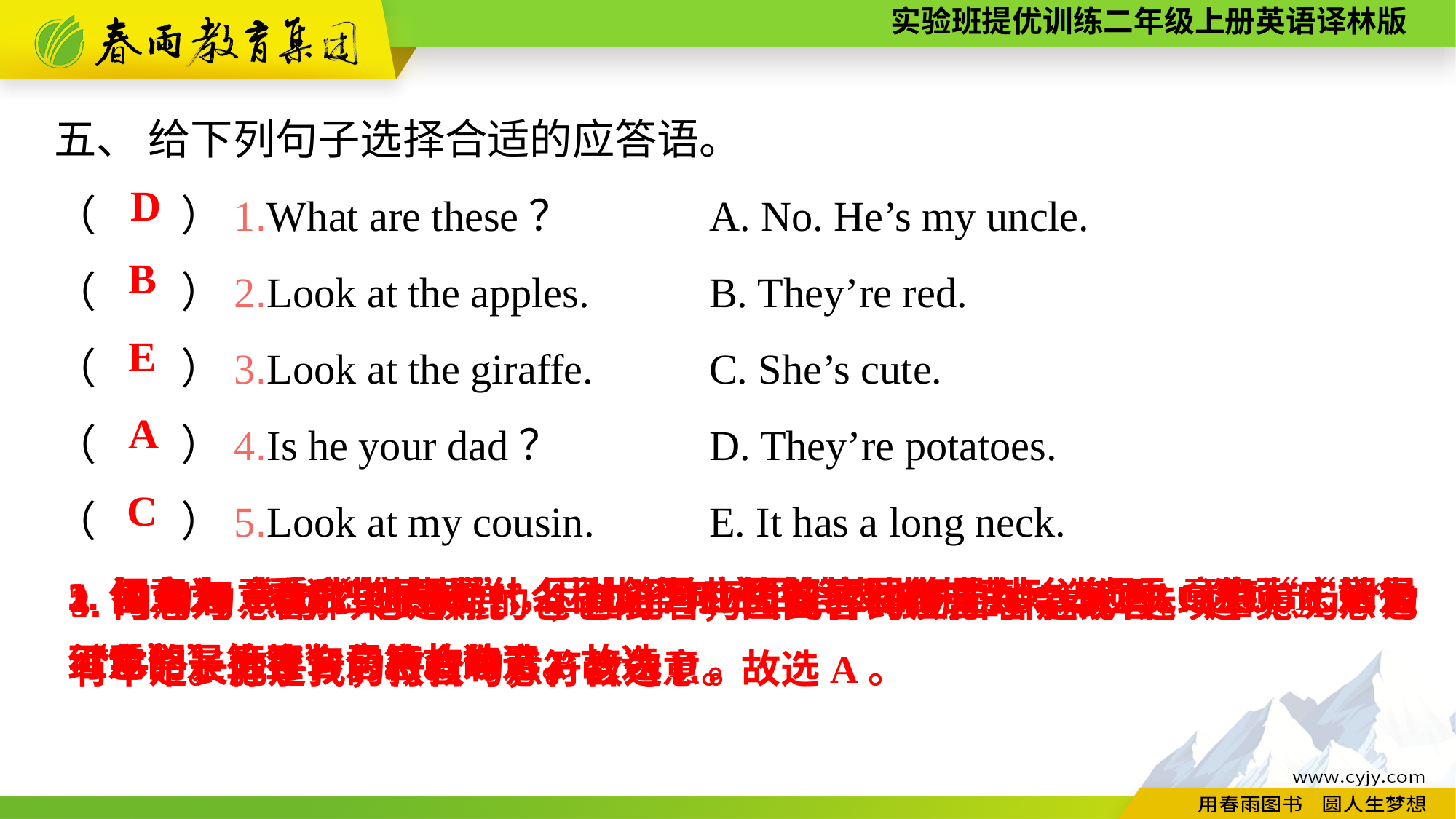

五、 给下列句子选择合适的应答语。
（　　）1.What are these？		A. No. He’s my uncle.
（　　）2.Look at the apples.		B. They’re red.
（　　）3.Look at the giraffe.		C. She’s cute.
（　　）4.Is he your dad？		D. They’re potatoes.
（　　）5.Look at my cousin.		E. It has a long neck.
D
B
E
A
C
5.句意为“看我的表妹”，因此答句应回答表妹的特点。选项C意为“她很可爱”，符合句意。故选C。
1.问句句意为“这些是什么”，因此答句应回答是什么东西。选项D意为“它们是土豆”，符合句意。故选D。
2.句意为“看这些苹果”，因此答句应回答苹果的特点。选项B意为“它们是红色的”，符合句意。故选B。
3.句意为“看那只长颈鹿”，因此答句应回答长颈鹿的特点。选项E意为“它有一个长脖子”，符合句意。故选E。
4.问句句意为“他是你的爸爸吗”，因此答句应回答是或否。选项A意为“不是。他是我的叔叔”，符合句意。故选A。